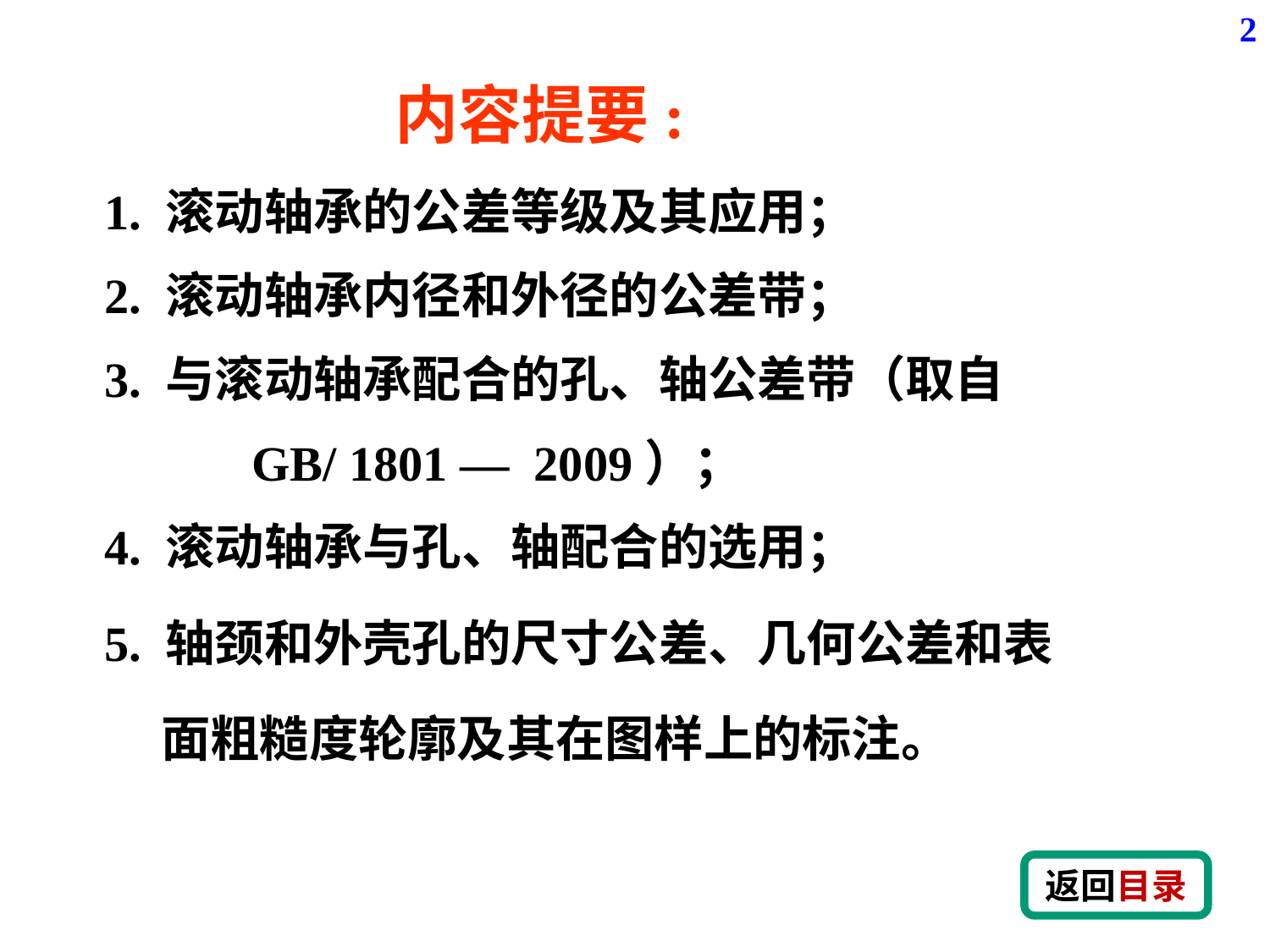

2
内容提要:
1. 滚动轴承的公差等级及其应用；
2. 滚动轴承内径和外径的公差带；
3. 与滚动轴承配合的孔、轴公差带（取自
            GB/ 1801 —  2009）；
4. 滚动轴承与孔、轴配合的选用；
5. 轴颈和外壳孔的尺寸公差、几何公差和表
    面粗糙度轮廓及其在图样上的标注。
返回目录